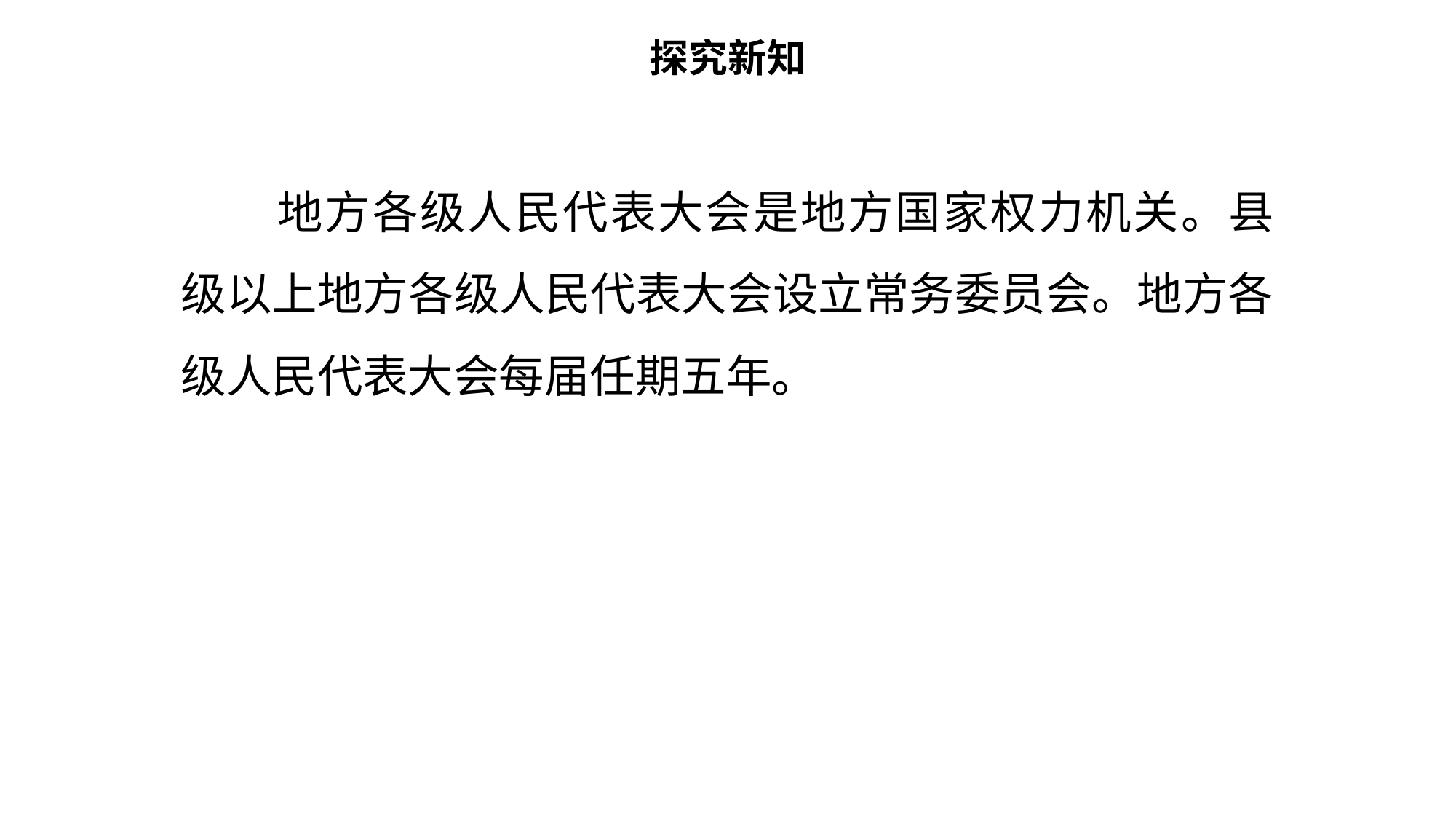

# 探究新知
地方各级人民代表大会是地方国家权力机关。县级以上地方各级人民代表大会设立常务委员会。地方各级人民代表大会每届任期五年。